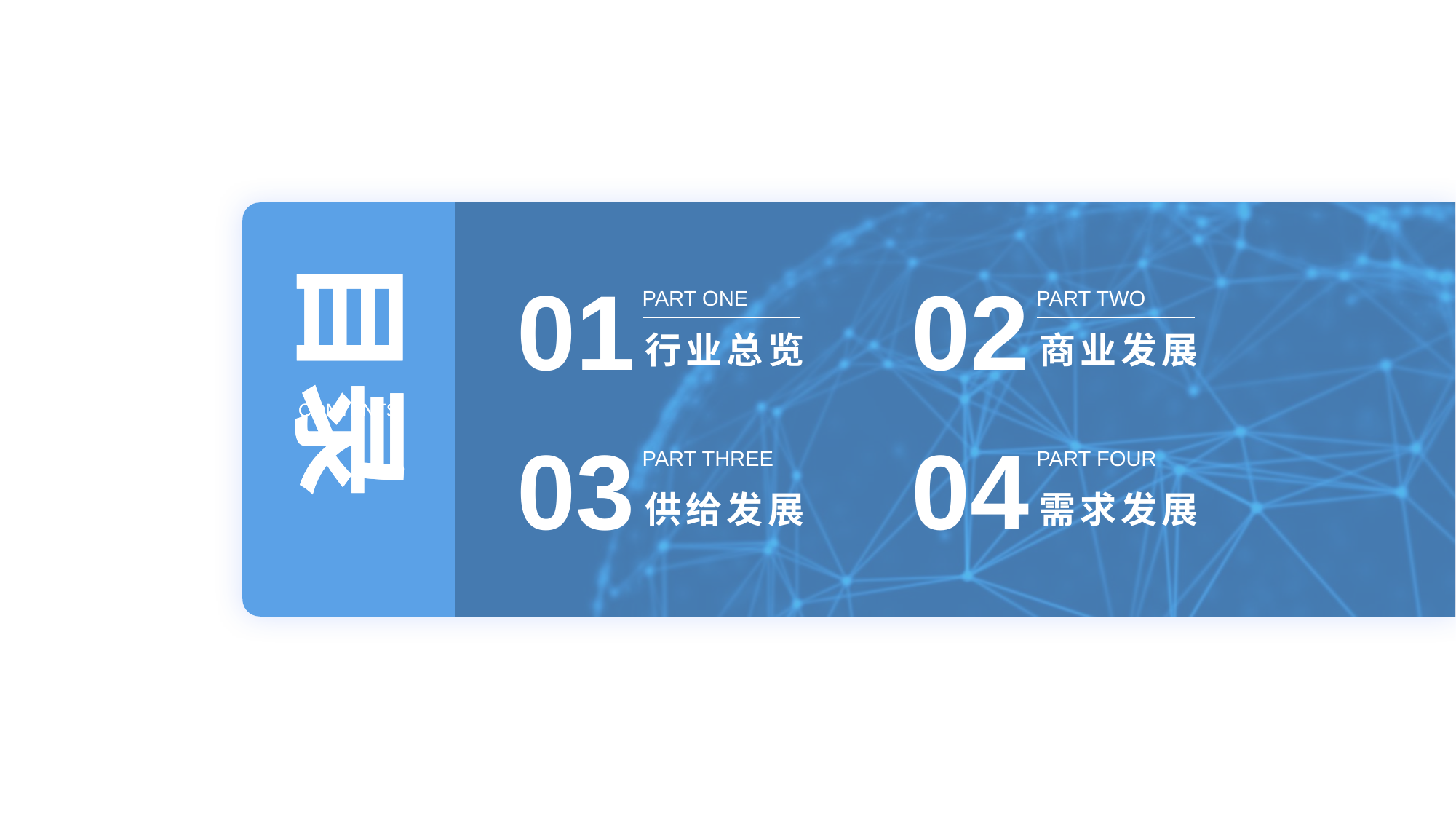

目录
01
02
PART ONE
PART TWO
行业总览
商业发展
CONTENTS
03
04
PART THREE
PART FOUR
供给发展
需求发展